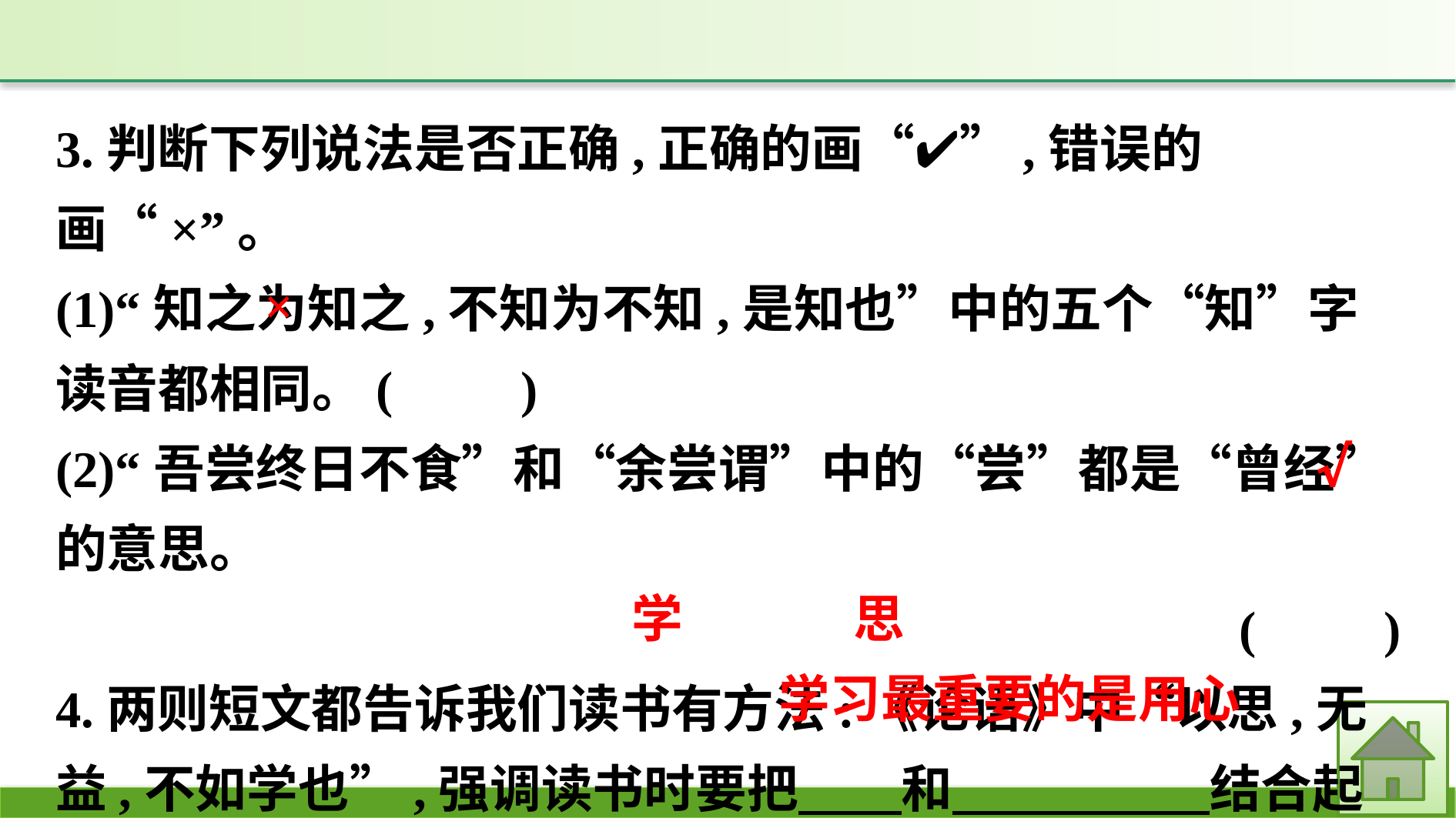

3.判断下列说法是否正确,正确的画“✔”,错误的画“×”。
(1)“知之为知之,不知为不知,是知也”中的五个“知”字读音都相同。(　　)
(2)“吾尝终日不食”和“余尝谓”中的“尝”都是“曾经”的意思。
(　　)
4.两则短文都告诉我们读书有方法:《论语》中“以思,无益,不如学也”,强调读书时要把　　和　　　　　结合起来;朱熹认为“三到之中,心到最急”,意思是　　　　　　　    　　。
×
√
思
学
学习最重要的是用心